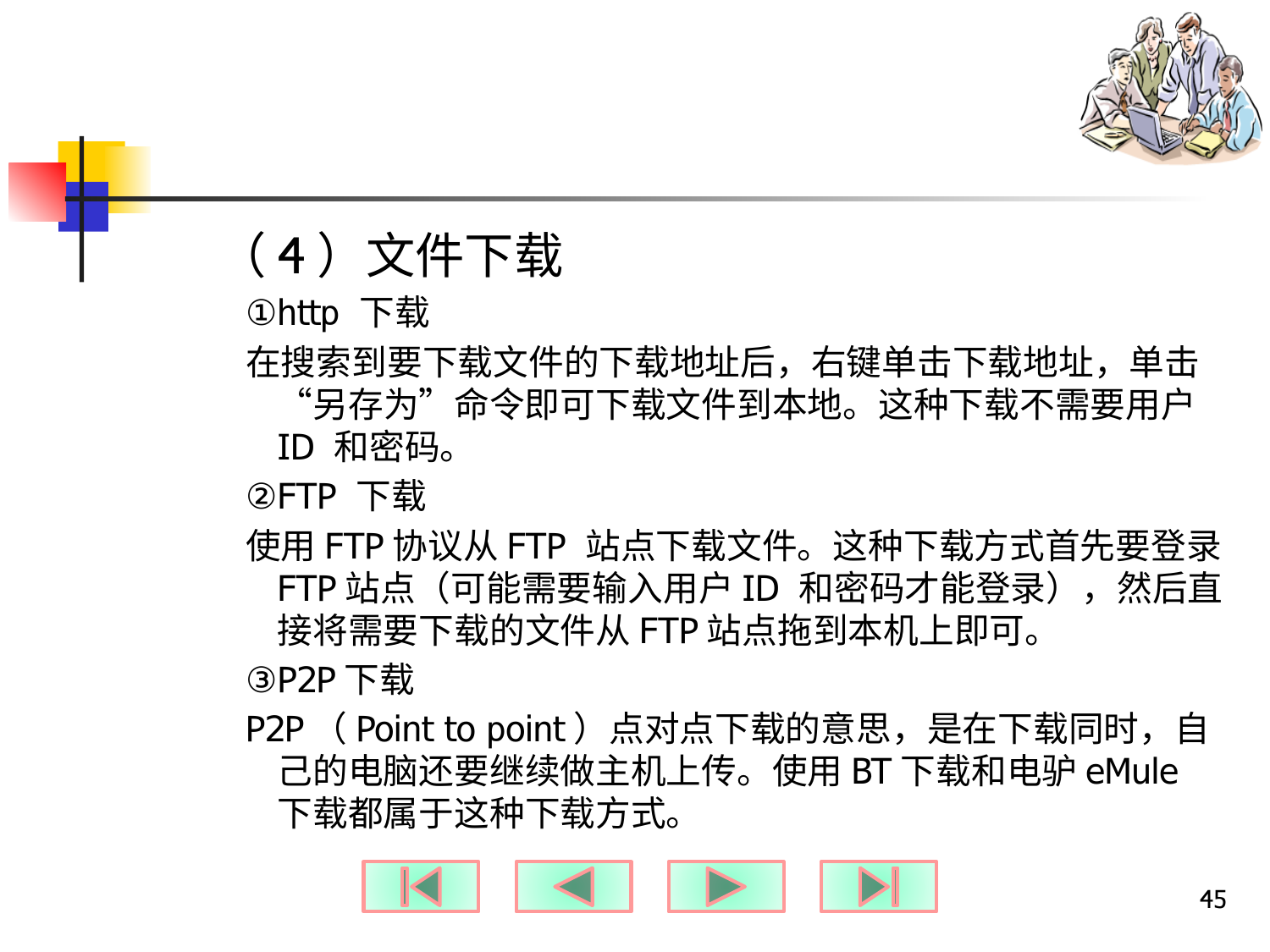

#
（4）文件下载
①http 下载
在搜索到要下载文件的下载地址后，右键单击下载地址，单击“另存为”命令即可下载文件到本地。这种下载不需要用户ID 和密码。
②FTP 下载
使用FTP协议从FTP 站点下载文件。这种下载方式首先要登录FTP站点（可能需要输入用户ID 和密码才能登录），然后直接将需要下载的文件从FTP站点拖到本机上即可。
③P2P下载
P2P（Point to point）点对点下载的意思，是在下载同时，自己的电脑还要继续做主机上传。使用BT下载和电驴eMule 下载都属于这种下载方式。
45